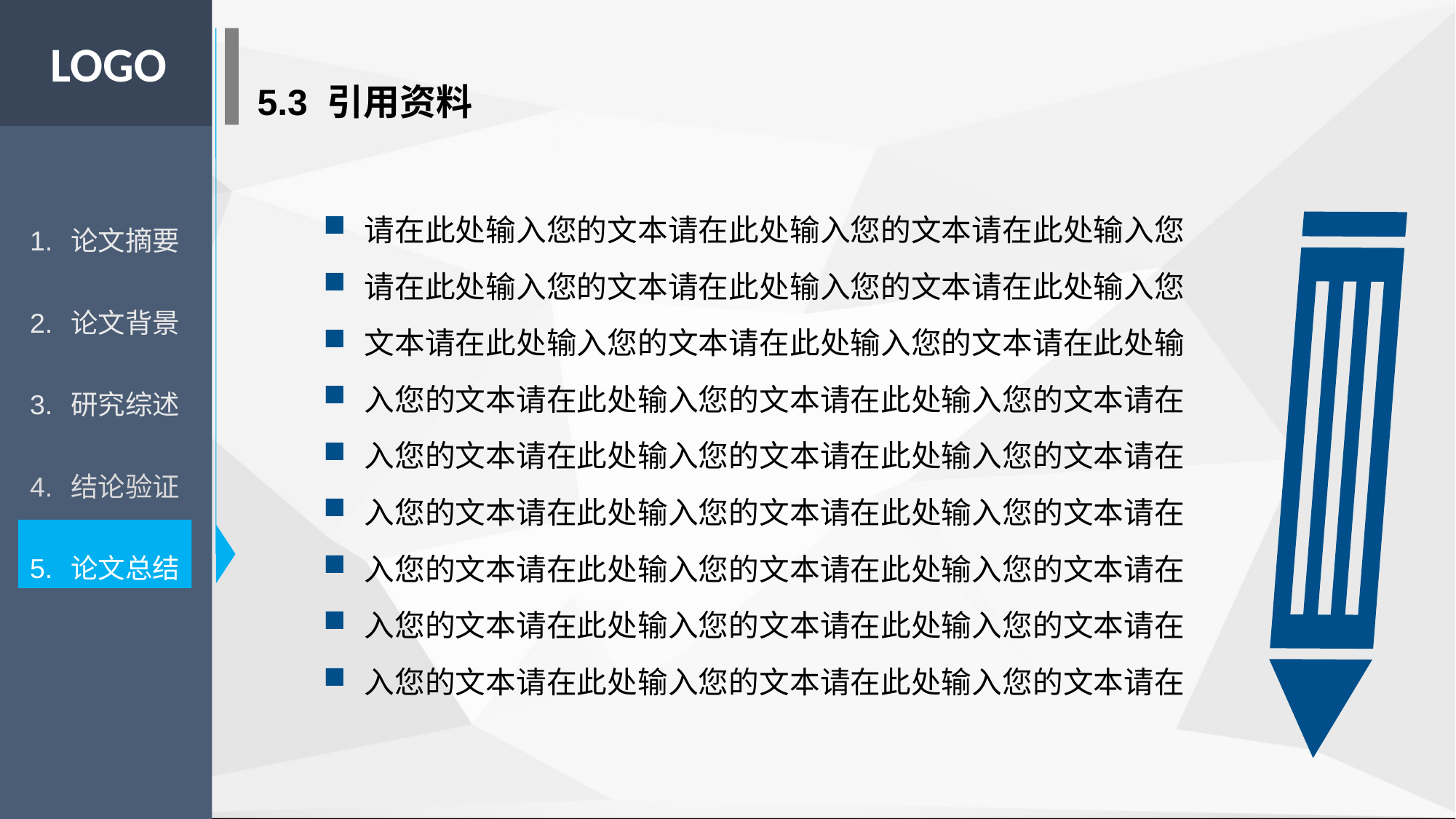

LOGO

5.3 引用资料
论文摘要
论文背景
研究综述
结论验证
论文总结
请在此处输入您的文本请在此处输入您的文本请在此处输入您
请在此处输入您的文本请在此处输入您的文本请在此处输入您
文本请在此处输入您的文本请在此处输入您的文本请在此处输
入您的文本请在此处输入您的文本请在此处输入您的文本请在
入您的文本请在此处输入您的文本请在此处输入您的文本请在
入您的文本请在此处输入您的文本请在此处输入您的文本请在
入您的文本请在此处输入您的文本请在此处输入您的文本请在
入您的文本请在此处输入您的文本请在此处输入您的文本请在
入您的文本请在此处输入您的文本请在此处输入您的文本请在